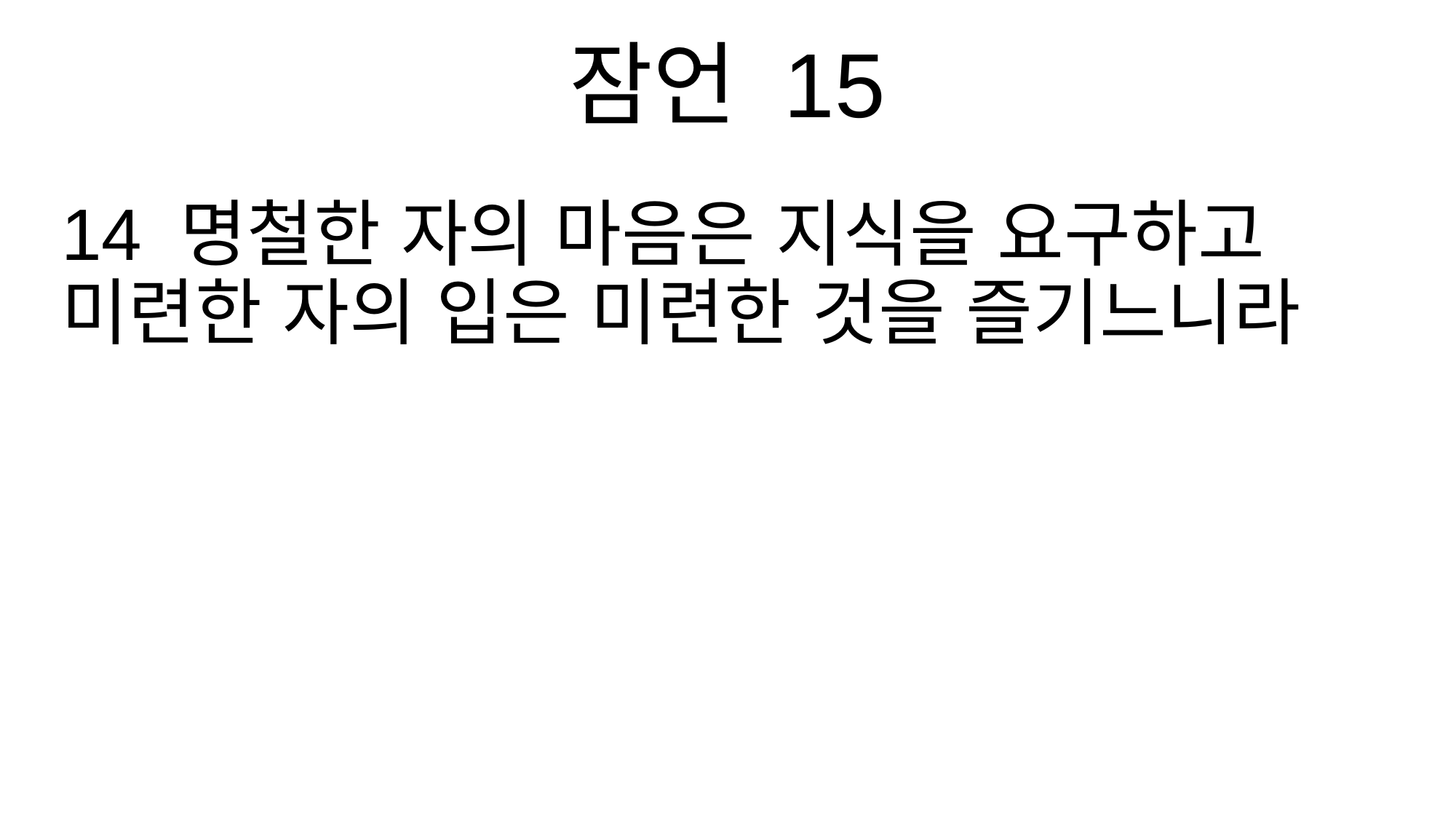

잠언 15
14 명철한 자의 마음은 지식을 요구하고 미련한 자의 입은 미련한 것을 즐기느니라